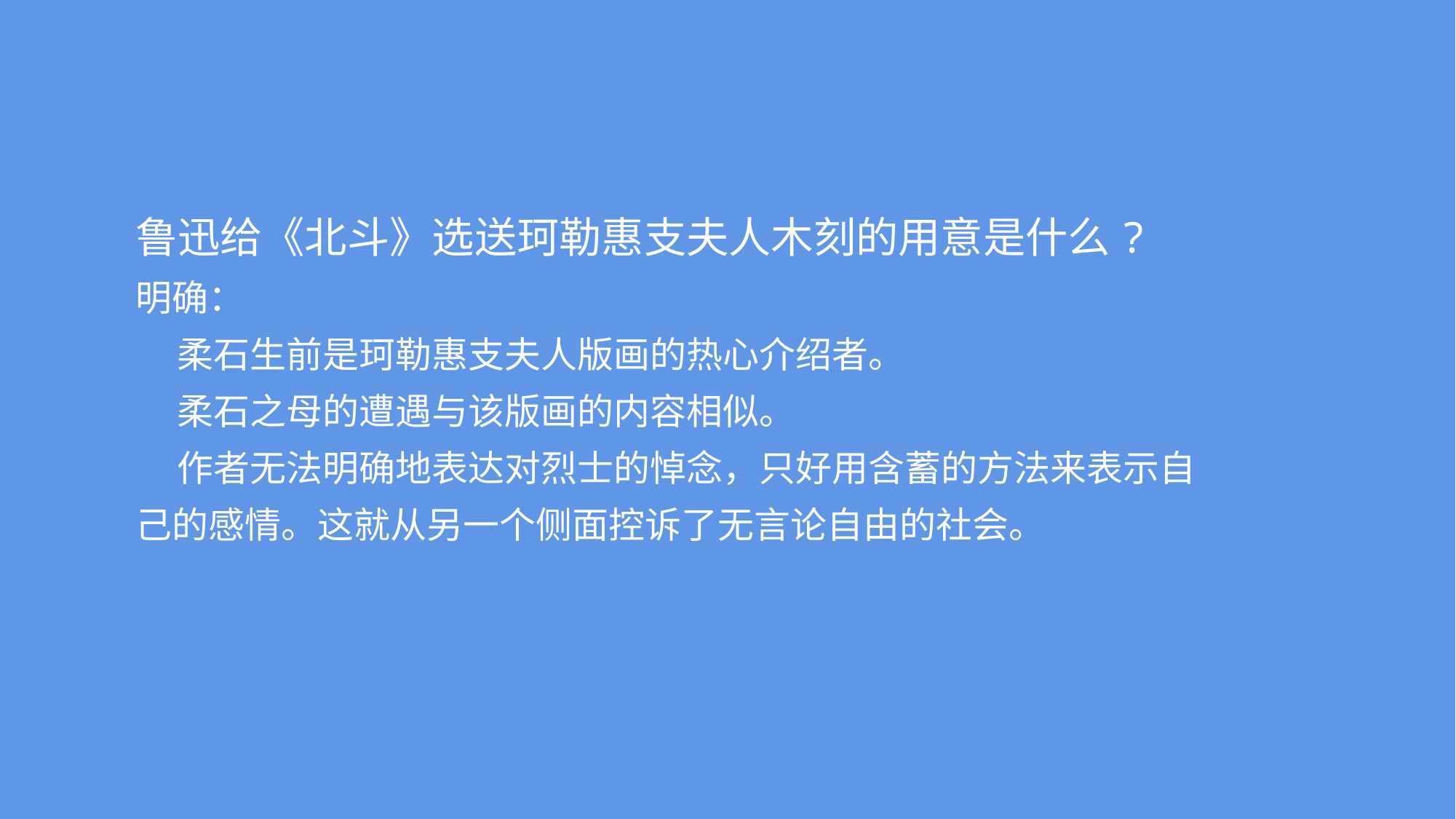

鲁迅给《北斗》选送珂勒惠支夫人木刻的用意是什么?
明确：
    柔石生前是珂勒惠支夫人版画的热心介绍者。
    柔石之母的遭遇与该版画的内容相似。
    作者无法明确地表达对烈士的悼念，只好用含蓄的方法来表示自己的感情。这就从另一个侧面控诉了无言论自由的社会。